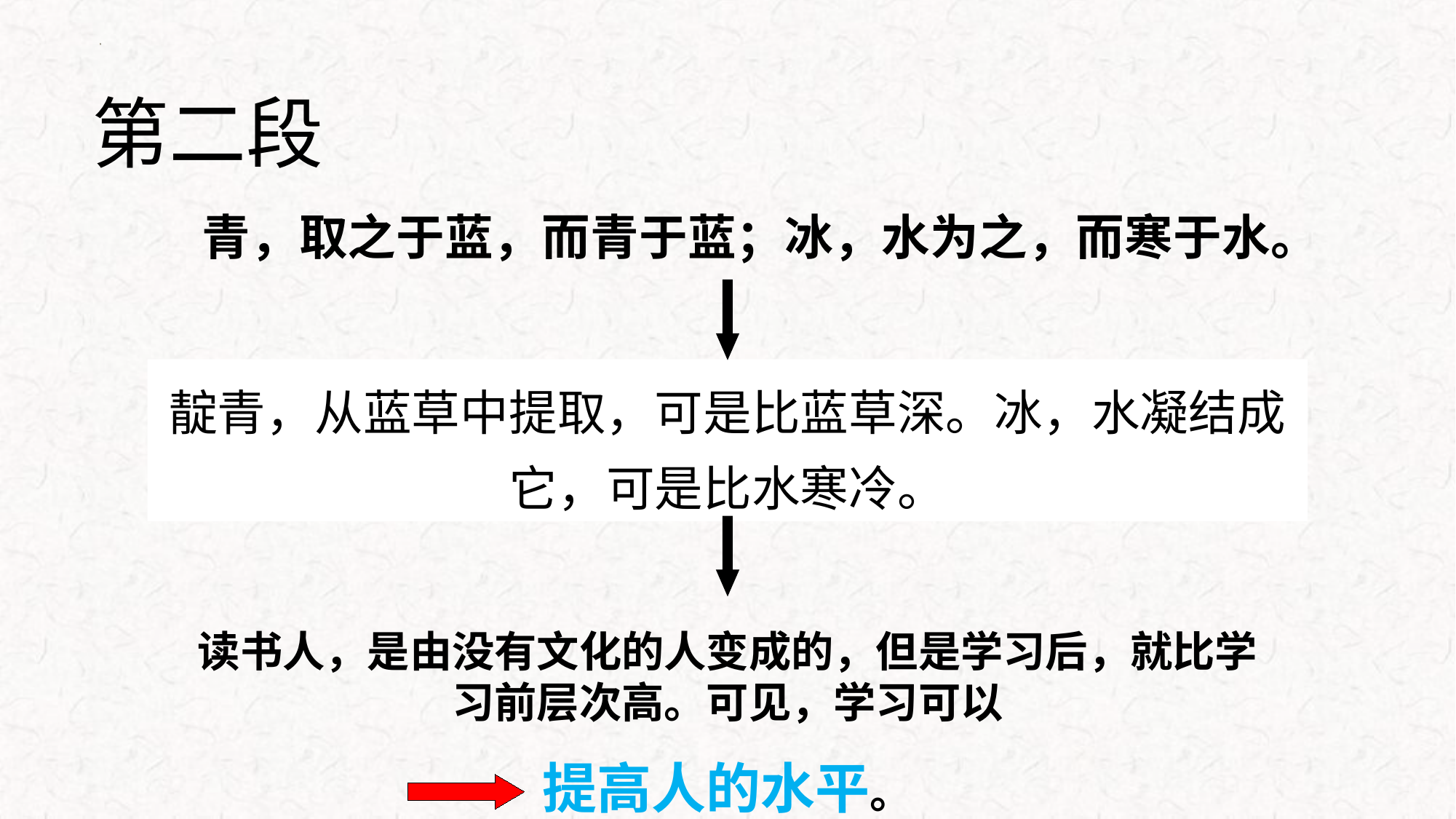

第二段
青，取之于蓝，而青于蓝；冰，水为之，而寒于水。

靛青，从蓝草中提取，可是比蓝草深。冰，水凝结成它，可是比水寒冷。

读书人，是由没有文化的人变成的，但是学习后，就比学习前层次高。可见，学习可以
提高人的水平。